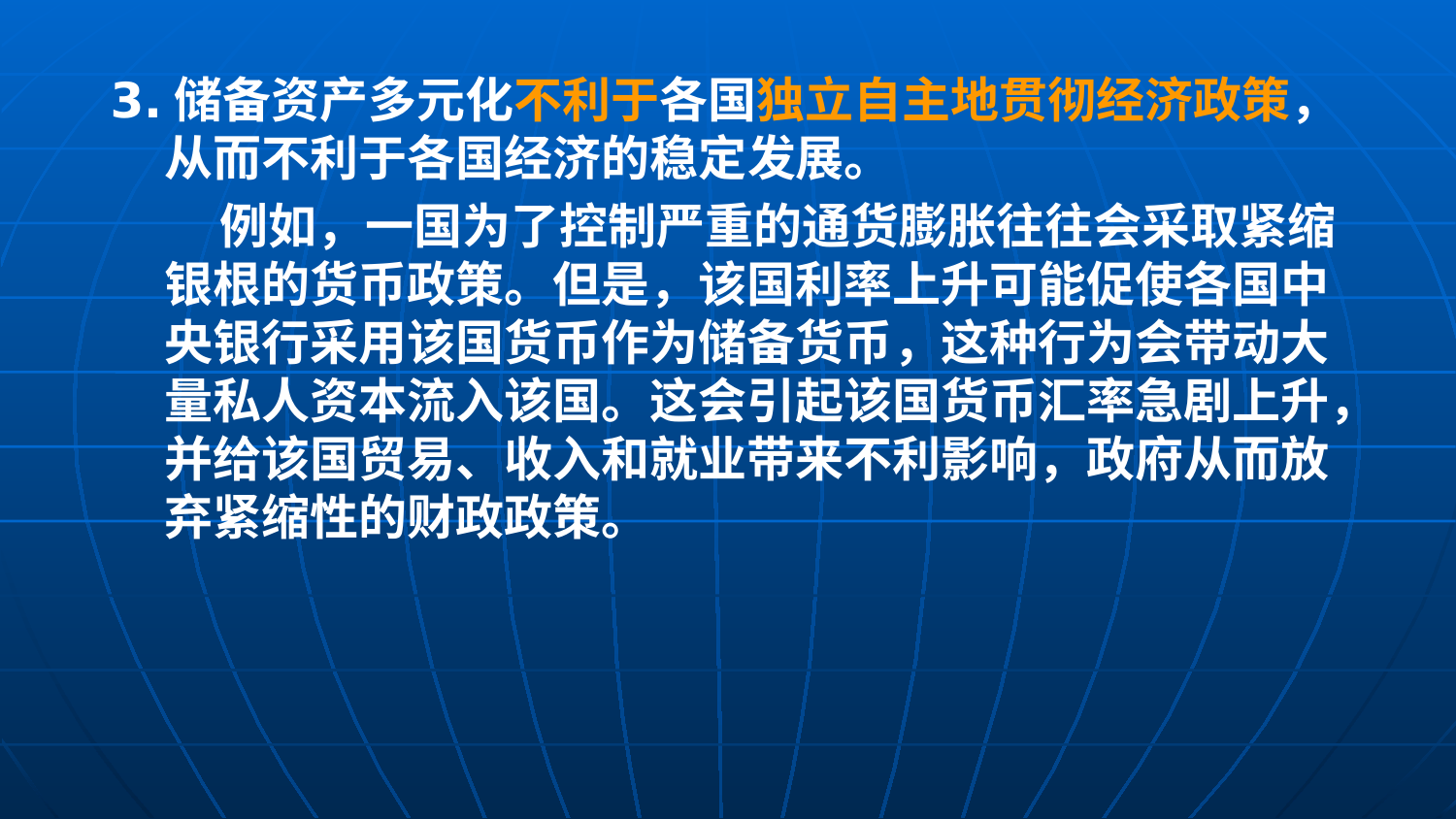

3.储备资产多元化不利于各国独立自主地贯彻经济政策，从而不利于各国经济的稳定发展。
         例如，一国为了控制严重的通货膨胀往往会采取紧缩银根的货币政策。但是，该国利率上升可能促使各国中央银行采用该国货币作为储备货币，这种行为会带动大量私人资本流入该国。这会引起该国货币汇率急剧上升，并给该国贸易、收入和就业带来不利影响，政府从而放弃紧缩性的财政政策。